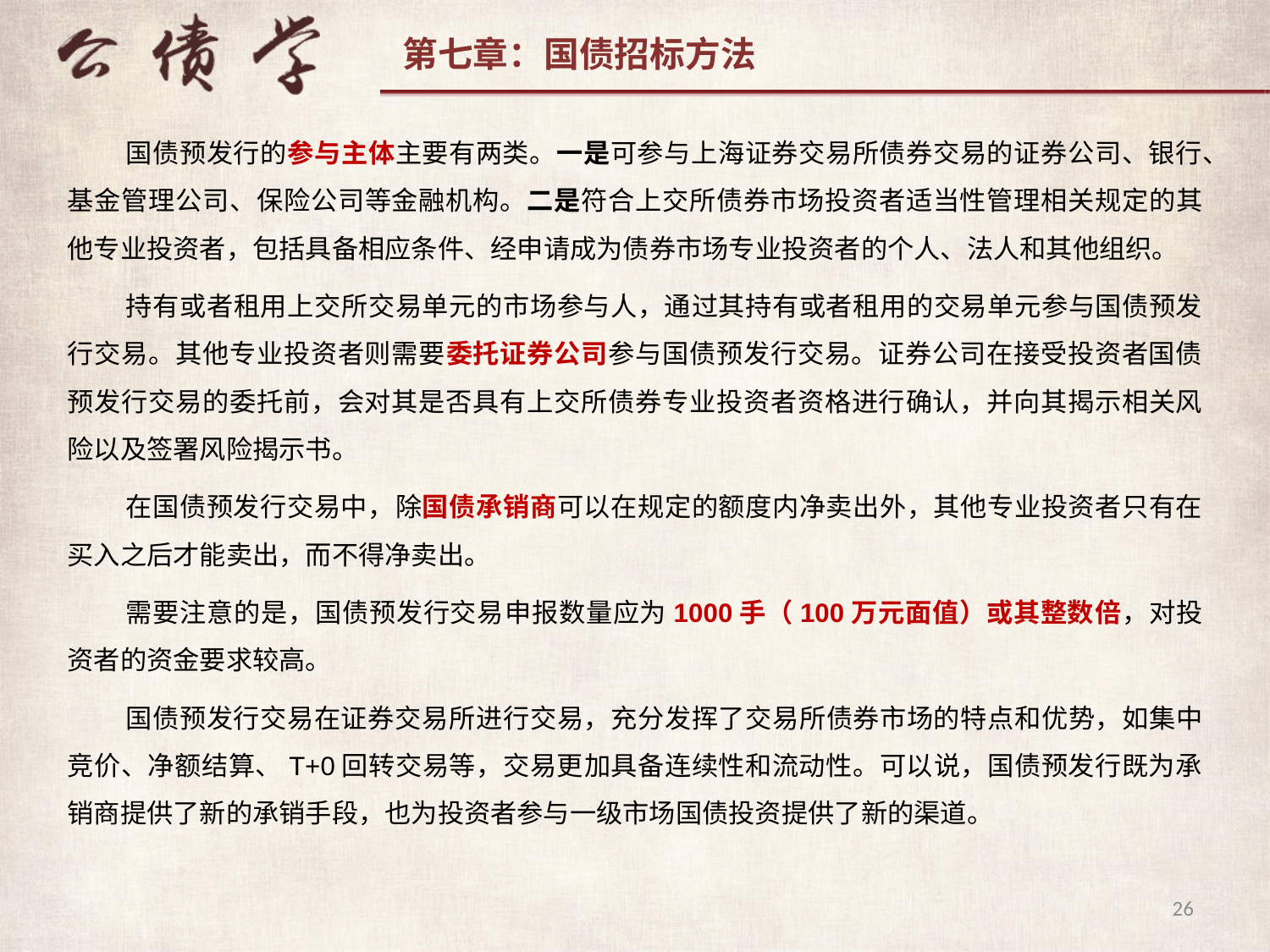

国债预发行的参与主体主要有两类。一是可参与上海证券交易所债券交易的证券公司、银行、基金管理公司、保险公司等金融机构。二是符合上交所债券市场投资者适当性管理相关规定的其他专业投资者，包括具备相应条件、经申请成为债券市场专业投资者的个人、法人和其他组织。
持有或者租用上交所交易单元的市场参与人，通过其持有或者租用的交易单元参与国债预发行交易。其他专业投资者则需要委托证券公司参与国债预发行交易。证券公司在接受投资者国债预发行交易的委托前，会对其是否具有上交所债券专业投资者资格进行确认，并向其揭示相关风险以及签署风险揭示书。
在国债预发行交易中，除国债承销商可以在规定的额度内净卖出外，其他专业投资者只有在买入之后才能卖出，而不得净卖出。
需要注意的是，国债预发行交易申报数量应为1000手（100万元面值）或其整数倍，对投资者的资金要求较高。
国债预发行交易在证券交易所进行交易，充分发挥了交易所债券市场的特点和优势，如集中竞价、净额结算、T+0回转交易等，交易更加具备连续性和流动性。可以说，国债预发行既为承销商提供了新的承销手段，也为投资者参与一级市场国债投资提供了新的渠道。
26